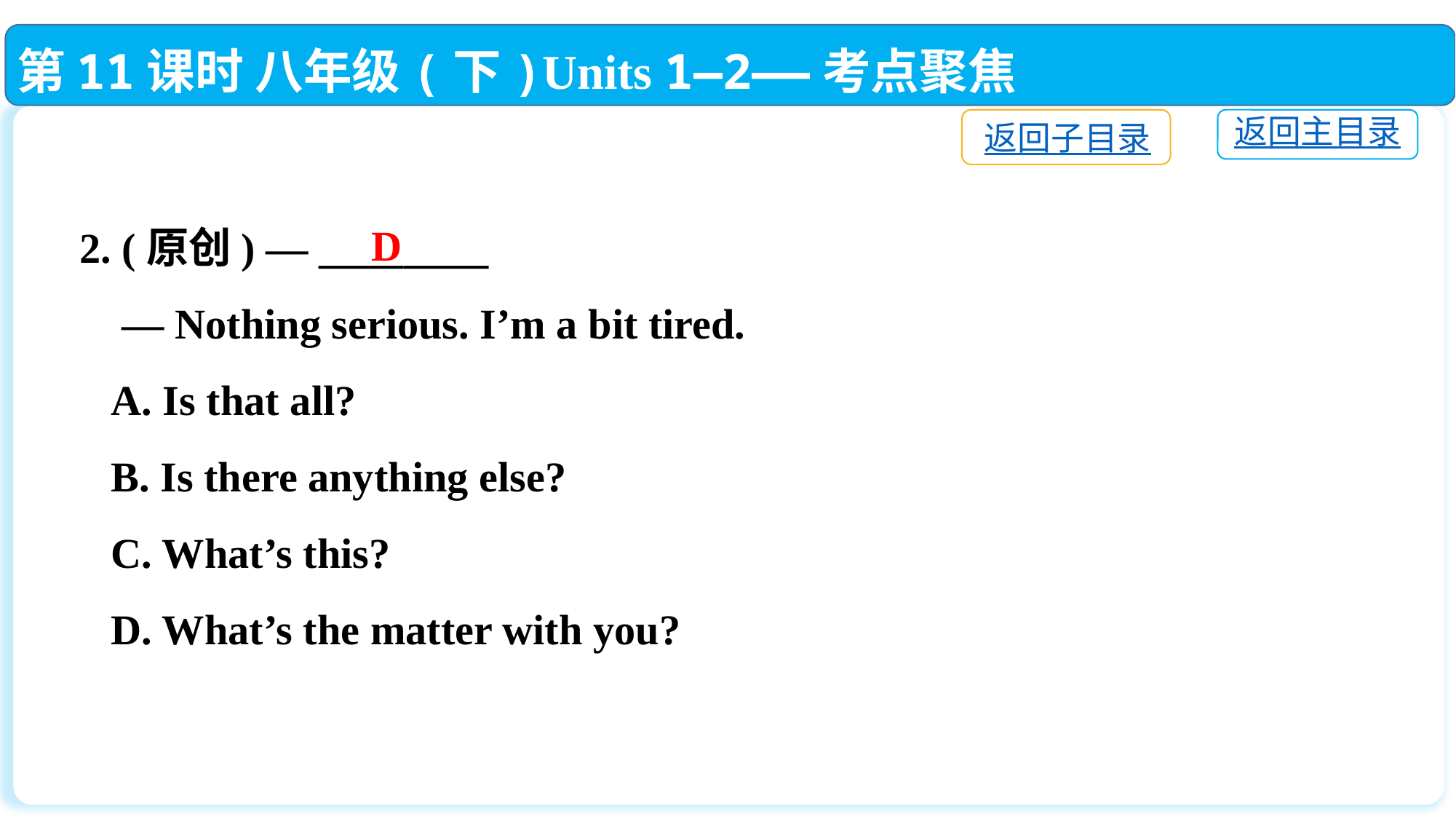

第11课时 八年级(下)Units 1—2——考点聚焦

返回子目录
返回主目录
2. (原创) — ________
    — Nothing serious. I’m a bit tired.
   A. Is that all?
   B. Is there anything else?
   C. What’s this?
   D. What’s the matter with you?
D